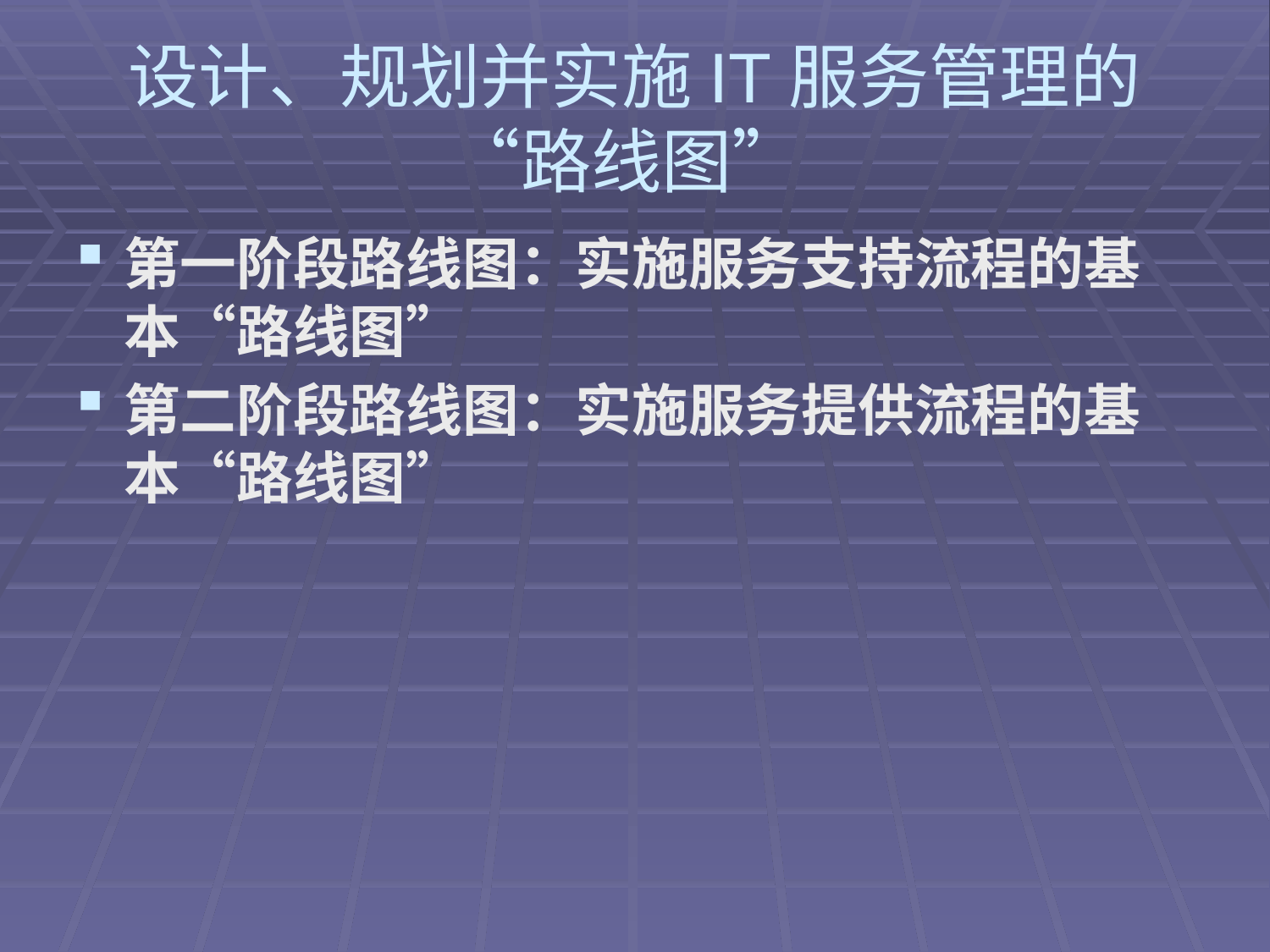

# 设计、规划并实施IT服务管理的“路线图”
第一阶段路线图：实施服务支持流程的基本“路线图”
第二阶段路线图：实施服务提供流程的基本“路线图”